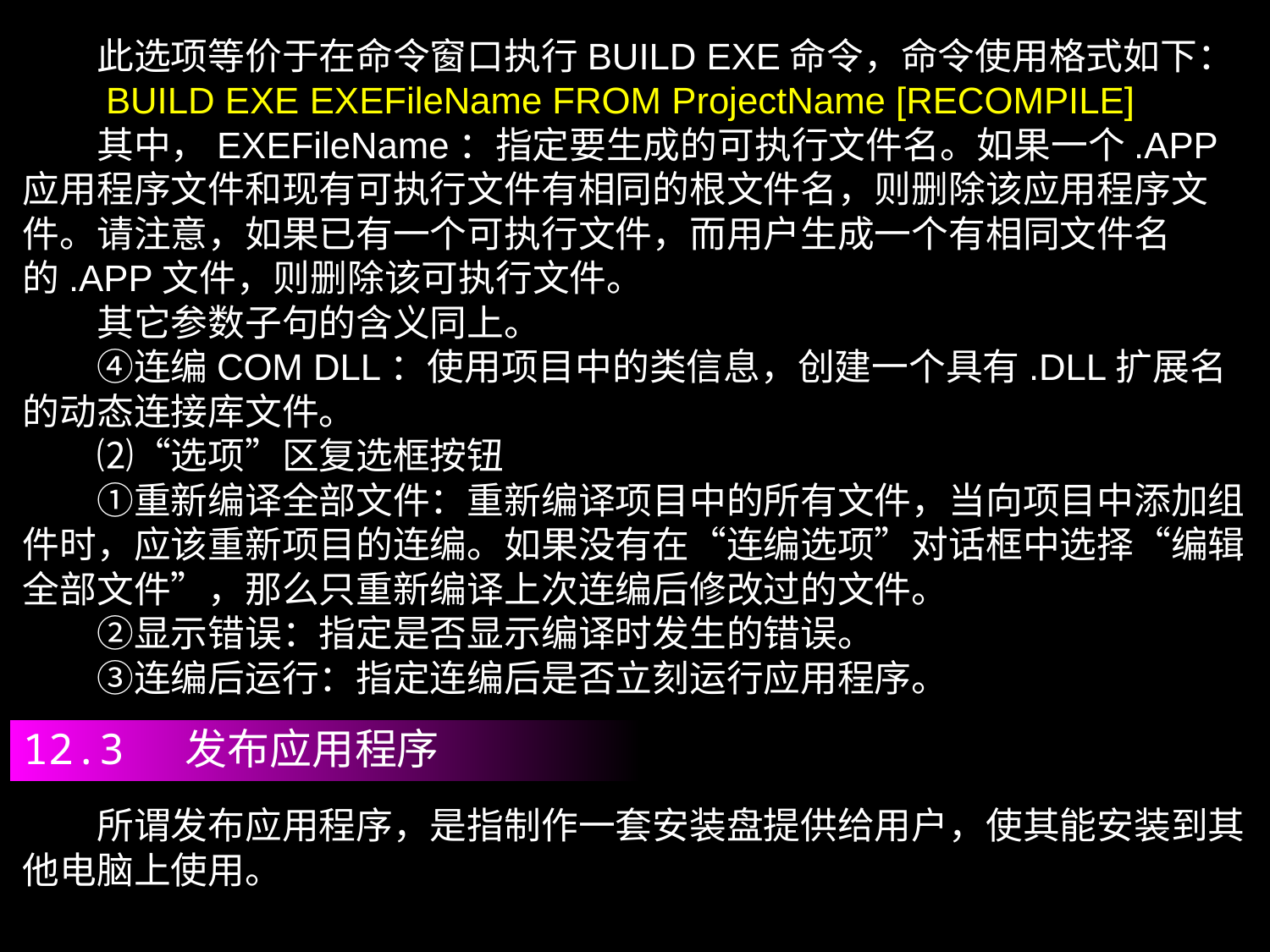

此选项等价于在命令窗口执行BUILD EXE命令，命令使用格式如下：
　　BUILD EXE EXEFileName FROM ProjectName [RECOMPILE]
　　其中，EXEFileName：指定要生成的可执行文件名。如果一个.APP应用程序文件和现有可执行文件有相同的根文件名，则删除该应用程序文件。请注意，如果已有一个可执行文件，而用户生成一个有相同文件名的.APP文件，则删除该可执行文件。
　　其它参数子句的含义同上。
　　④连编COM DLL：使用项目中的类信息，创建一个具有.DLL扩展名的动态连接库文件。
　　⑵“选项”区复选框按钮
　　①重新编译全部文件：重新编译项目中的所有文件，当向项目中添加组件时，应该重新项目的连编。如果没有在“连编选项”对话框中选择“编辑全部文件”，那么只重新编译上次连编后修改过的文件。
　　②显示错误：指定是否显示编译时发生的错误。
　　③连编后运行：指定连编后是否立刻运行应用程序。
12.3  发布应用程序
　　所谓发布应用程序，是指制作一套安装盘提供给用户，使其能安装到其他电脑上使用。